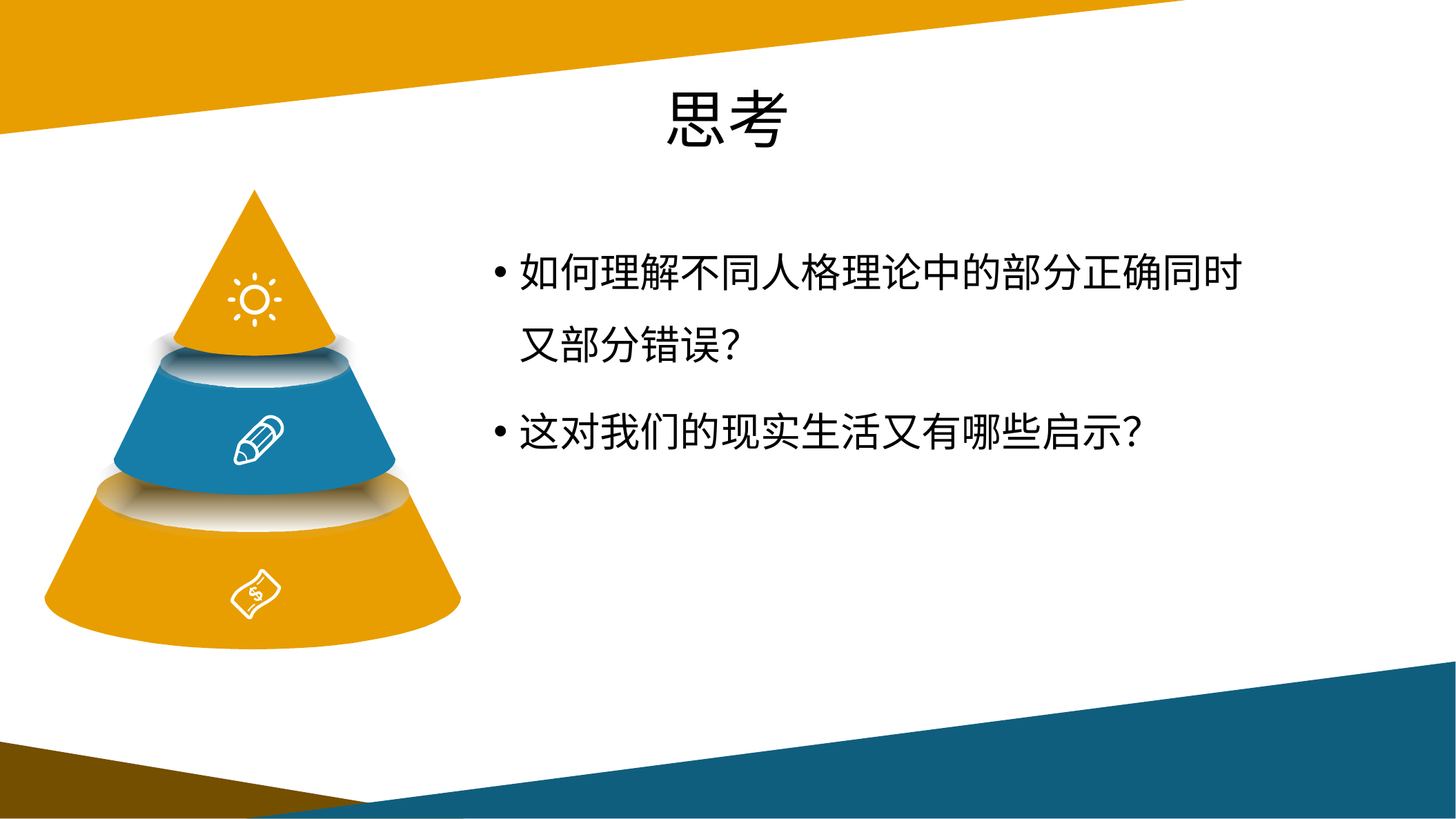

# 思考

如何理解不同人格理论中的部分正确同时又部分错误？
这对我们的现实生活又有哪些启示？